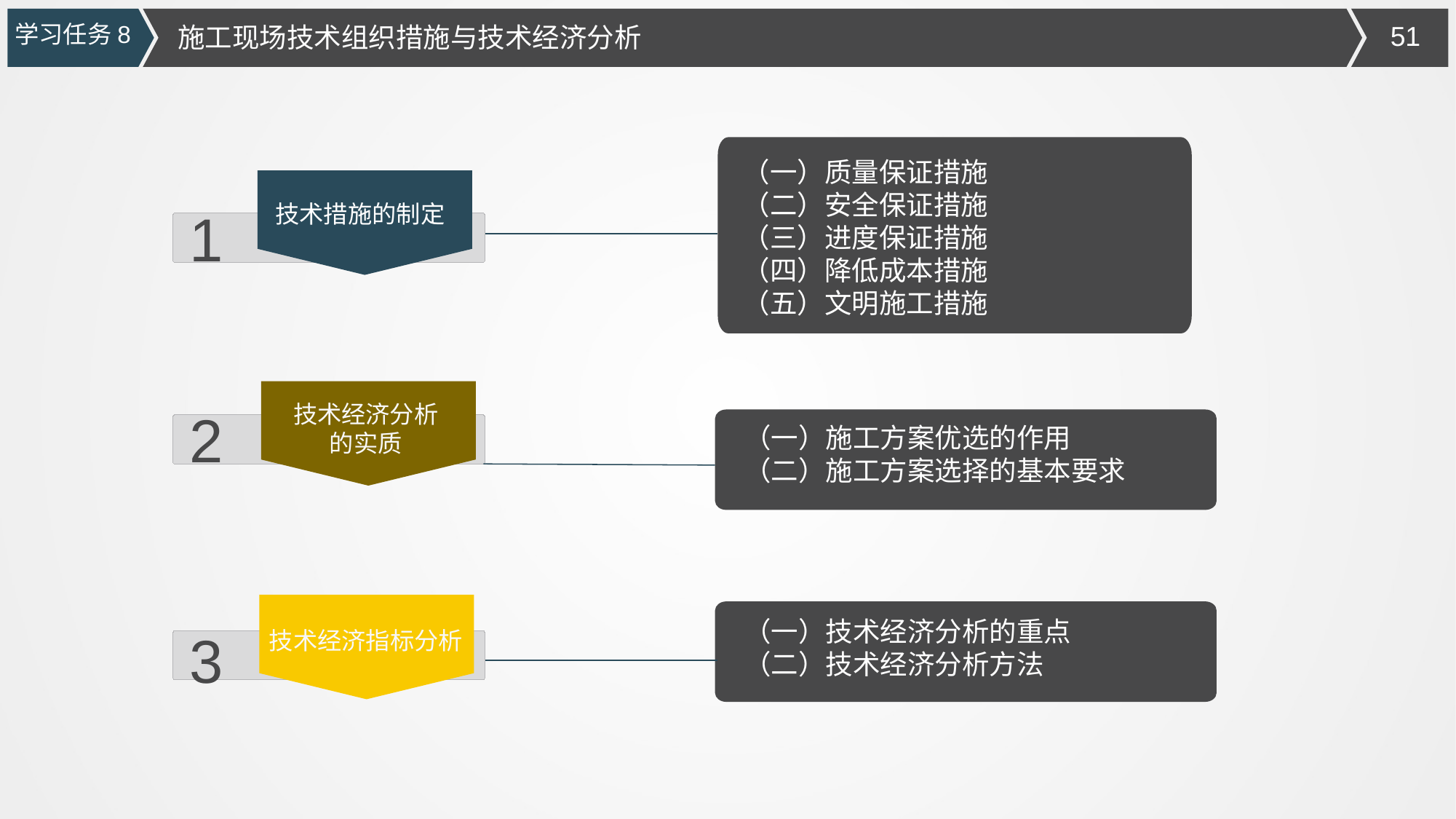

学习任务8
施工现场技术组织措施与技术经济分析

（一）质量保证措施
（二）安全保证措施
（三）进度保证措施
（四）降低成本措施
（五）文明施工措施

技术措施的制定
1

技术经济分析的实质
2

（一）施工方案优选的作用
（二）施工方案选择的基本要求

（一）技术经济分析的重点
（二）技术经济分析方法

3
技术经济指标分析